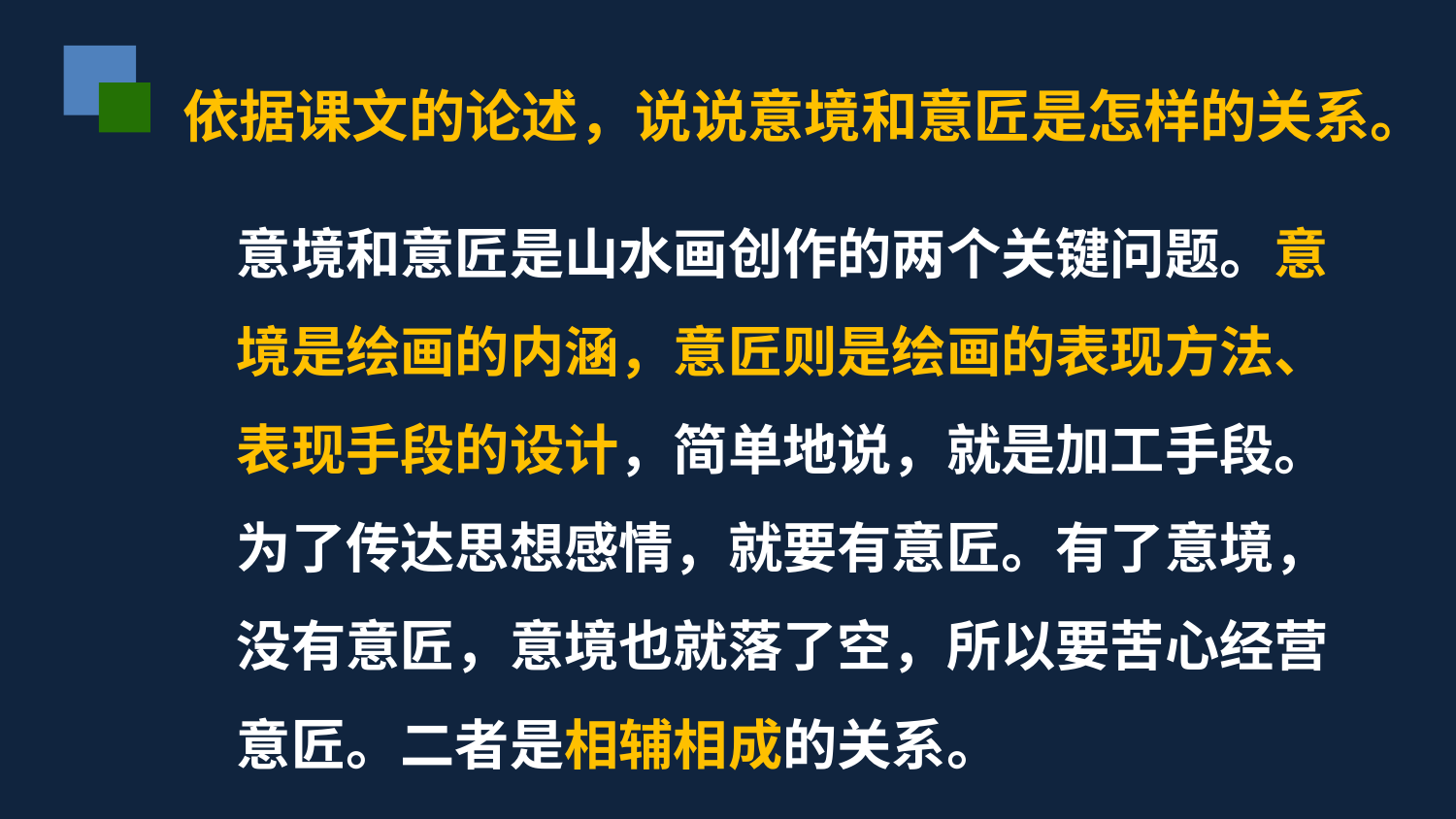

依据课文的论述，说说意境和意匠是怎样的关系。
意境和意匠是山水画创作的两个关键问题。意境是绘画的内涵，意匠则是绘画的表现方法、表现手段的设计，简单地说，就是加工手段。为了传达思想感情，就要有意匠。有了意境，没有意匠，意境也就落了空，所以要苦心经营意匠。二者是相辅相成的关系。